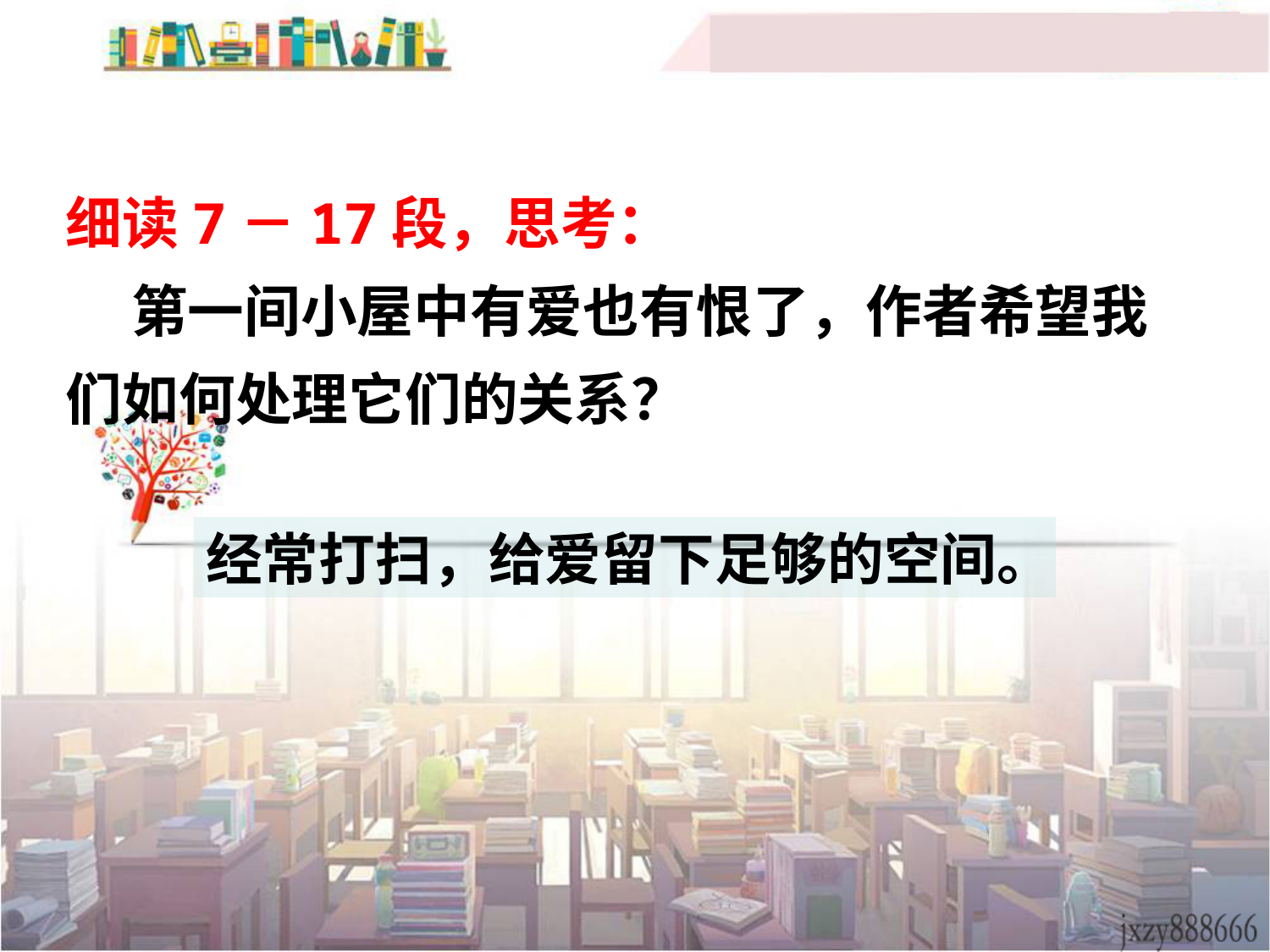

细读7－17段，思考：
    第一间小屋中有爱也有恨了，作者希望我们如何处理它们的关系？
经常打扫，给爱留下足够的空间。